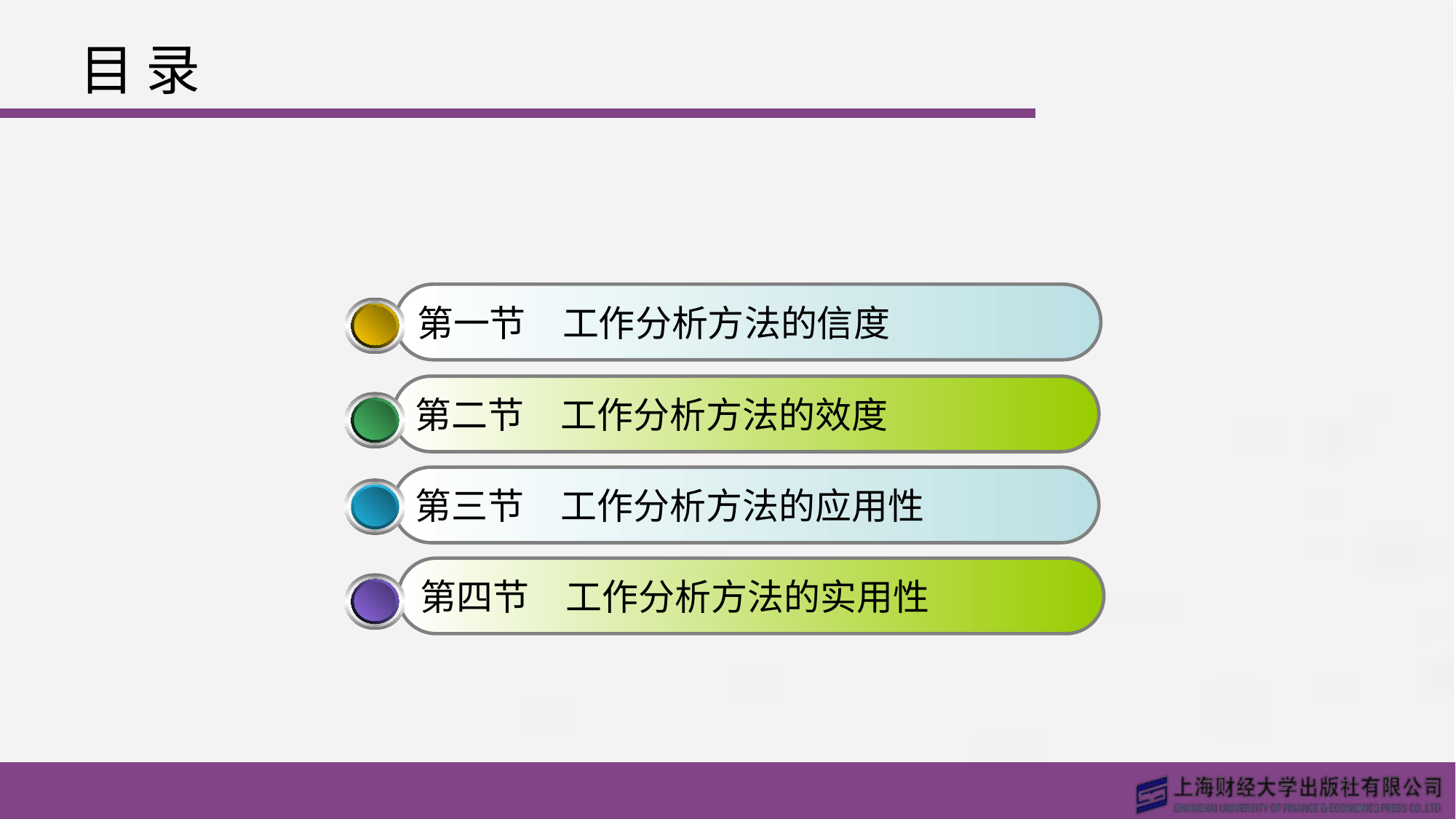

# 目 录

第一节　工作分析方法的信度

第二节　工作分析方法的效度

第三节　工作分析方法的应用性

第四节　工作分析方法的实用性